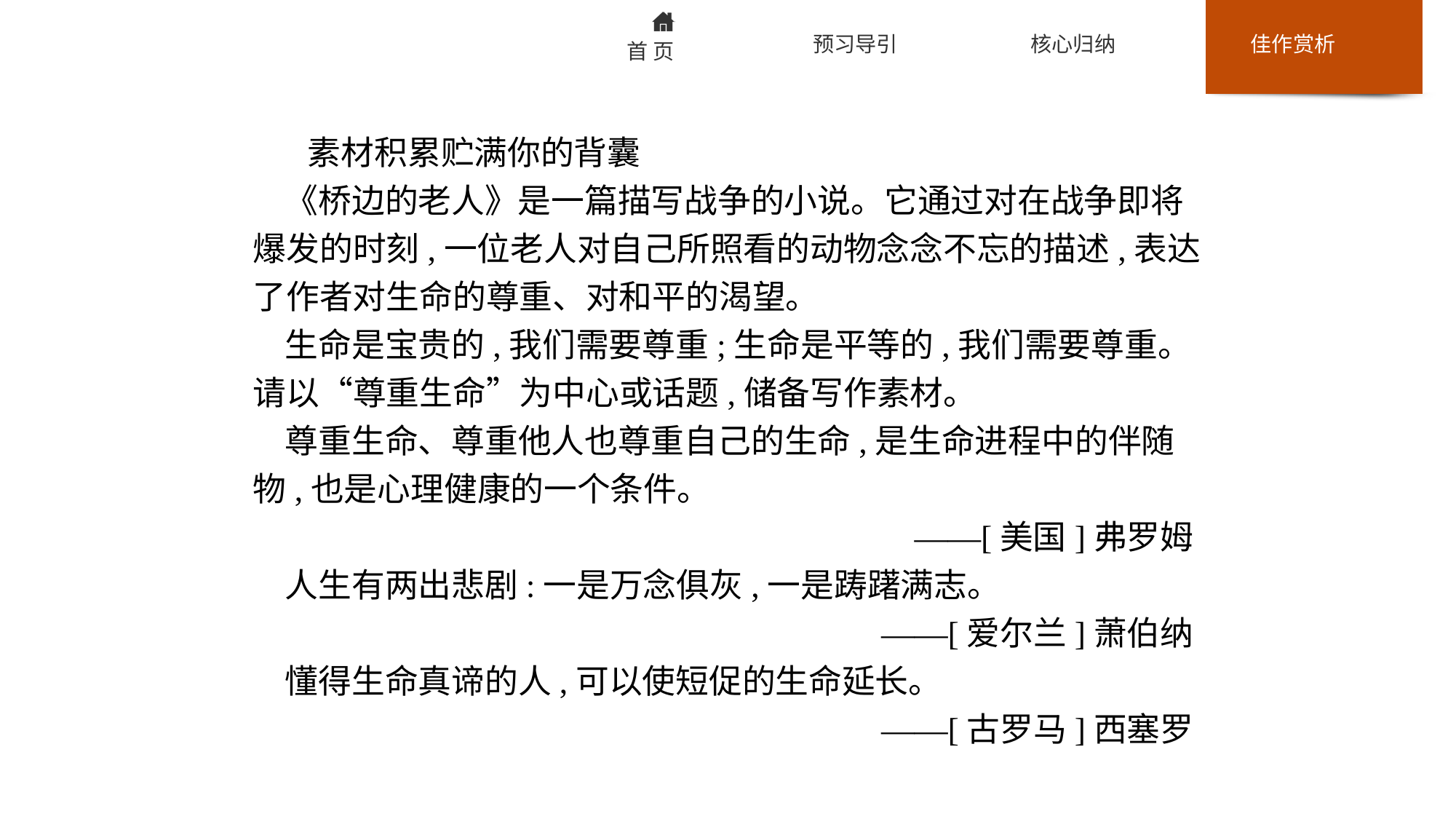

素材积累贮满你的背囊
《桥边的老人》是一篇描写战争的小说。它通过对在战争即将爆发的时刻,一位老人对自己所照看的动物念念不忘的描述,表达了作者对生命的尊重、对和平的渴望。
生命是宝贵的,我们需要尊重;生命是平等的,我们需要尊重。请以“尊重生命”为中心或话题,储备写作素材。
尊重生命、尊重他人也尊重自己的生命,是生命进程中的伴随物,也是心理健康的一个条件。
——[美国]弗罗姆
人生有两出悲剧:一是万念俱灰,一是踌躇满志。
——[爱尔兰]萧伯纳
懂得生命真谛的人,可以使短促的生命延长。
——[古罗马]西塞罗